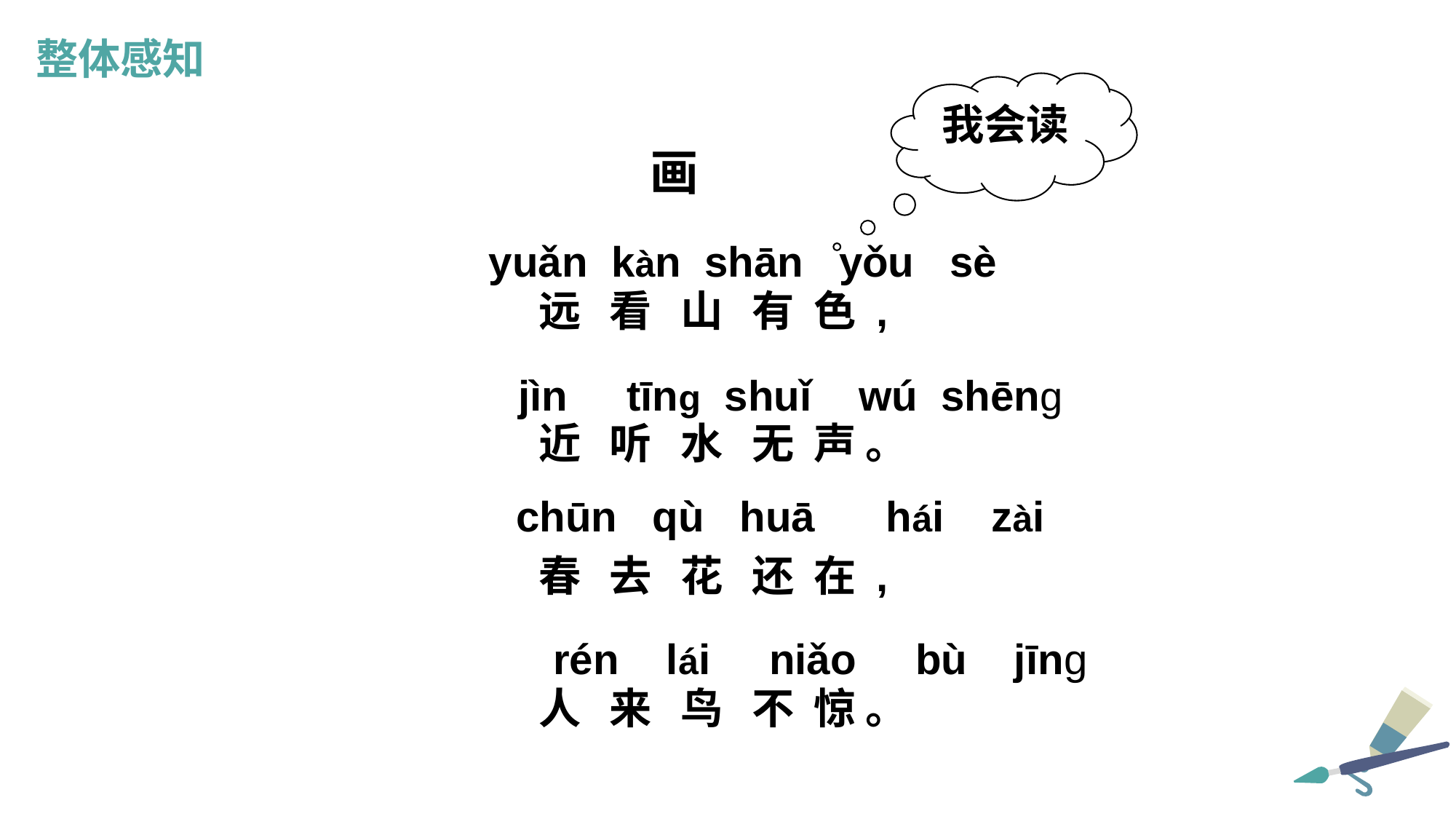

整体感知
我会读
画

 yuǎn  kàn  shān   yǒu   sè
远   看   山   有  色 ,

近   听   水   无  声 。

春   去   花   还  在 ,

人   来   鸟   不  惊 。
jìn     tīng  shuǐ    wú  shēng
chūn   qù   huā      hái    zài
rén    lái     niǎo     bù    jīng